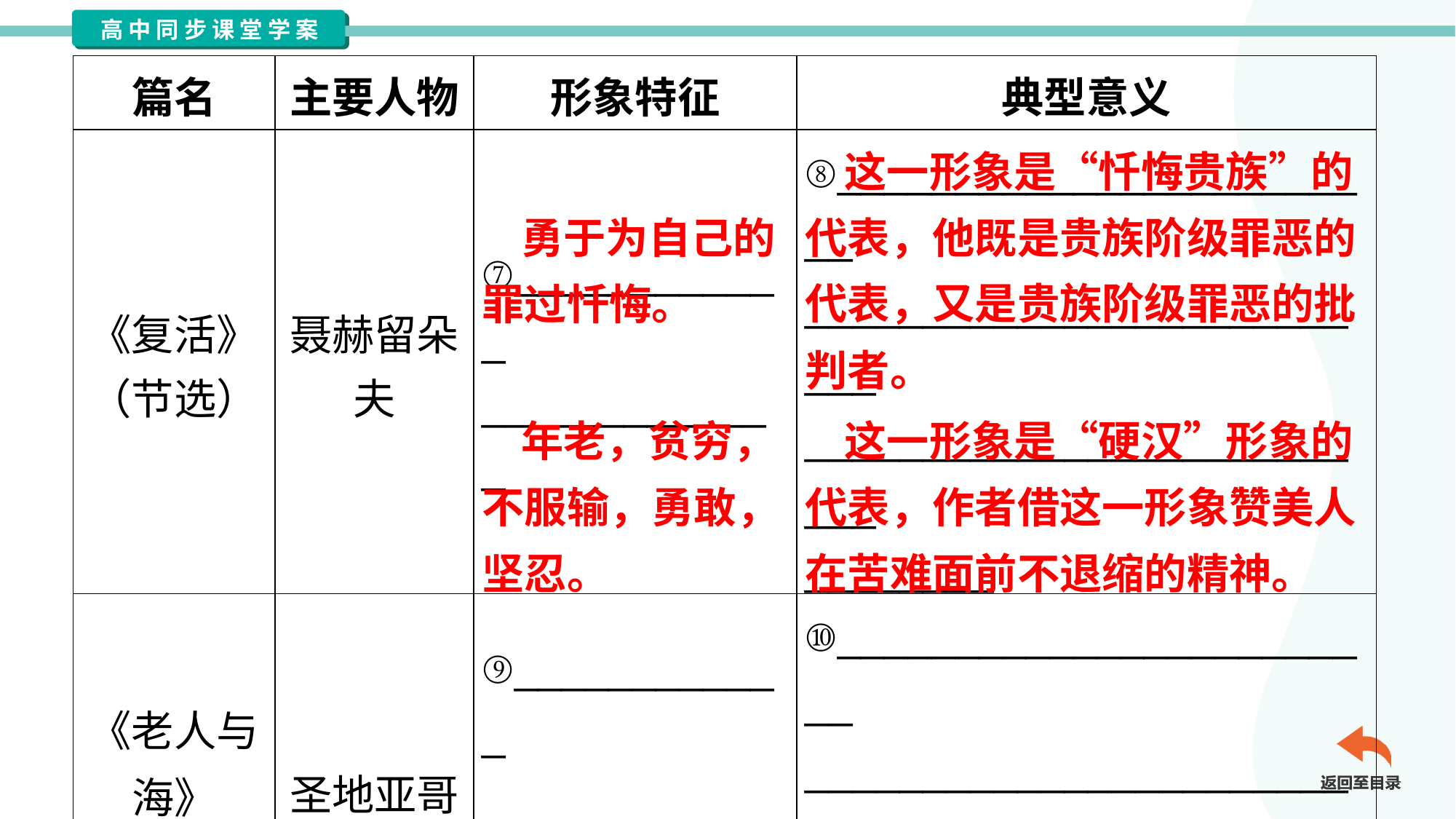

| 篇名 | 主要人物 | 形象特征 | 典型意义 |
| --- | --- | --- | --- |
| 《复活》 （节选） | 聂赫留朵 夫 | ⑦\_\_\_\_\_\_\_\_\_\_\_\_ \_\_\_\_\_\_\_\_\_\_\_\_\_ | ⑧\_\_\_\_\_\_\_\_\_\_\_\_\_\_\_\_\_\_\_\_\_\_\_\_ \_\_\_\_\_\_\_\_\_\_\_\_\_\_\_\_\_\_\_\_\_\_\_\_\_\_ \_\_\_\_\_\_\_\_\_\_\_\_\_\_\_\_\_\_\_\_\_\_\_\_\_\_ \_\_\_\_\_\_\_\_ |
| 《老人与 海》 （节选） | 圣地亚哥 | ⑨\_\_\_\_\_\_\_\_\_\_\_\_ \_\_\_\_\_\_\_\_\_\_\_\_\_\_ \_\_\_\_\_\_\_\_ | ⑩\_\_\_\_\_\_\_\_\_\_\_\_\_\_\_\_\_\_\_\_\_\_\_\_ \_\_\_\_\_\_\_\_\_\_\_\_\_\_\_\_\_\_\_\_\_\_\_\_\_\_ \_\_\_\_\_\_\_\_\_\_\_\_\_\_\_\_\_\_\_\_\_\_\_\_\_\_ |
   这一形象是“忏悔贵族”的代表，他既是贵族阶级罪恶的代表，又是贵族阶级罪恶的批判者。
   勇于为自己的罪过忏悔。
   年老，贫穷，不服输，勇敢，坚忍。
   这一形象是“硬汉”形象的代表，作者借这一形象赞美人在苦难面前不退缩的精神。